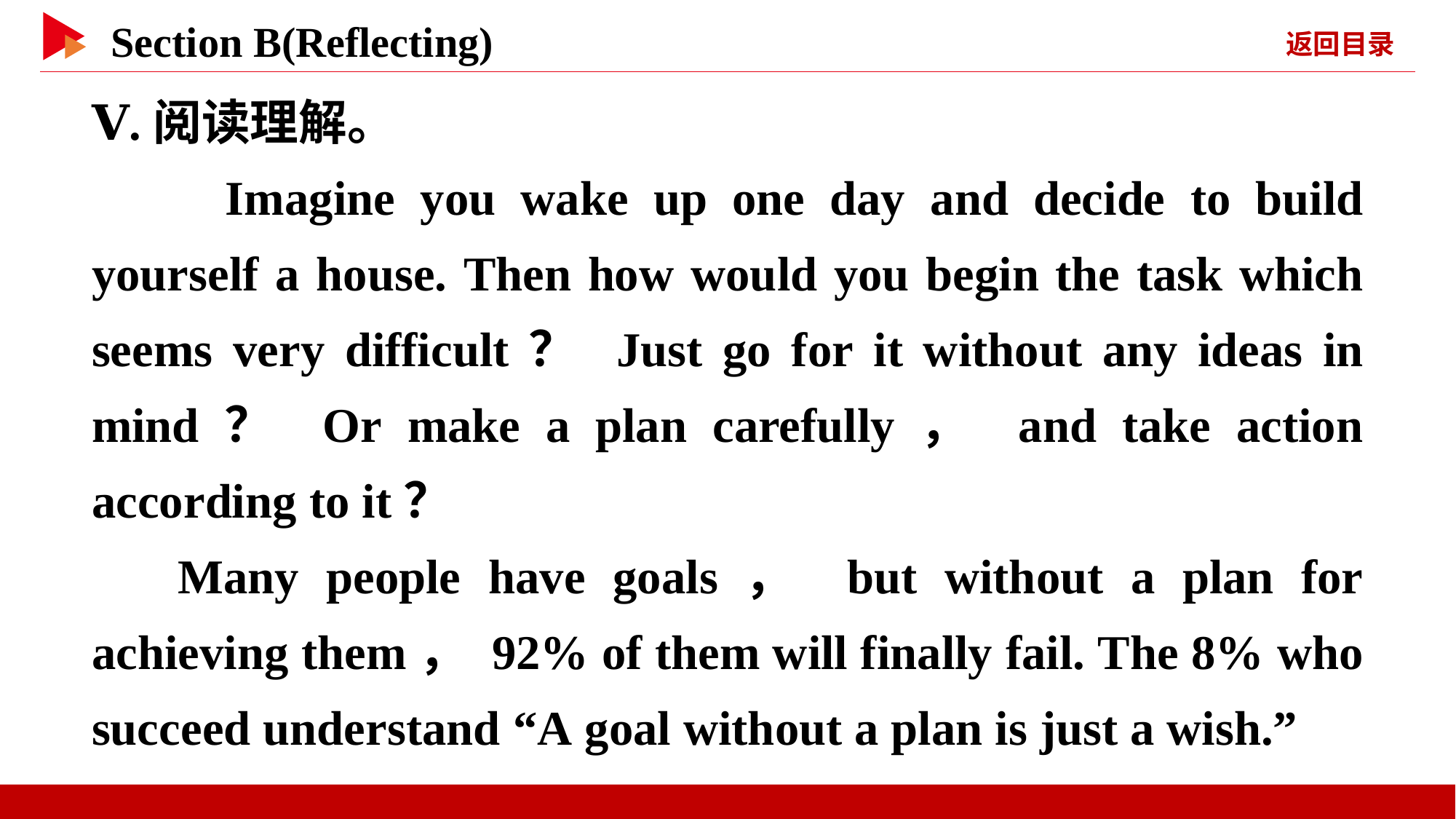

Ⅴ.阅读理解。
　　Imagine you wake up one day and decide to build yourself a house. Then how would you begin the task which seems very difficult？ Just go for it without any ideas in mind？ Or make a plan carefully， and take action according to it？
Many people have goals， but without a plan for achieving them， 92% of them will finally fail. The 8% who succeed understand “A goal without a plan is just a wish.”